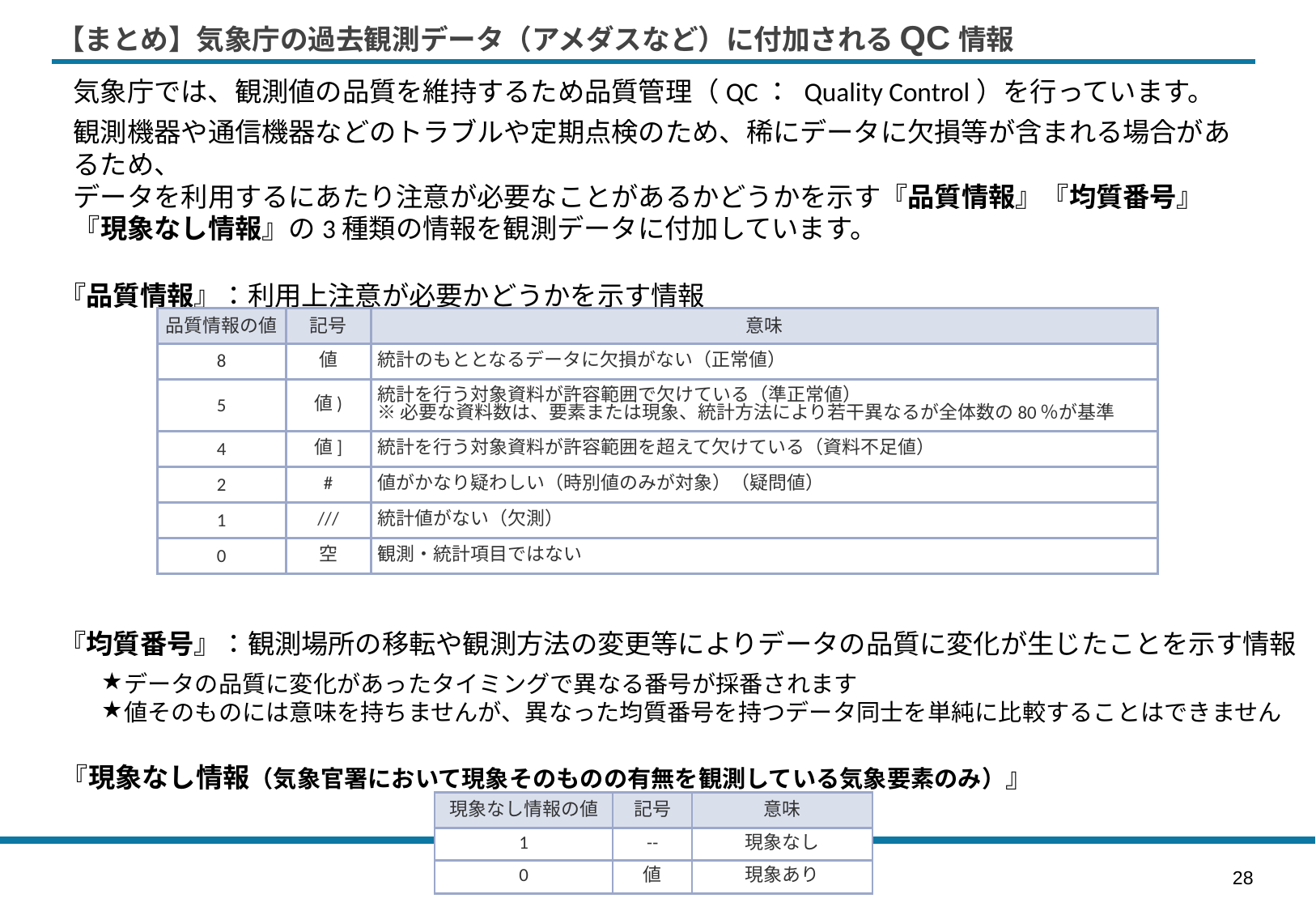

# 【まとめ】気象庁の過去観測データ（アメダスなど）に付加されるQC情報
気象庁では、観測値の品質を維持するため品質管理（QC： Quality Control）を行っています。
観測機器や通信機器などのトラブルや定期点検のため、稀にデータに欠損等が含まれる場合があるため、
データを利用するにあたり注意が必要なことがあるかどうかを示す『品質情報』『均質番号』『現象なし情報』の3種類の情報を観測データに付加しています。
『品質情報』：利用上注意が必要かどうかを示す情報
| 品質情報の値 | 記号 | 意味 |
| --- | --- | --- |
| 8 | 値 | 統計のもととなるデータに欠損がない（正常値） |
| 5 | 値) | 統計を行う対象資料が許容範囲で欠けている（準正常値） ※必要な資料数は、要素または現象、統計方法により若干異なるが全体数の80％が基準 |
| 4 | 値] | 統計を行う対象資料が許容範囲を超えて欠けている（資料不足値） |
| 2 | # | 値がかなり疑わしい（時別値のみが対象）（疑問値） |
| 1 | /// | 統計値がない（欠測） |
| 0 | 空 | 観測・統計項目ではない |
『均質番号』：観測場所の移転や観測方法の変更等によりデータの品質に変化が生じたことを示す情報
データの品質に変化があったタイミングで異なる番号が採番されます
値そのものには意味を持ちませんが、異なった均質番号を持つデータ同士を単純に比較することはできません
『現象なし情報（気象官署において現象そのものの有無を観測している気象要素のみ）』
| 現象なし情報の値 | 記号 | 意味 |
| --- | --- | --- |
| 1 | -- | 現象なし |
| 0 | 値 | 現象あり |